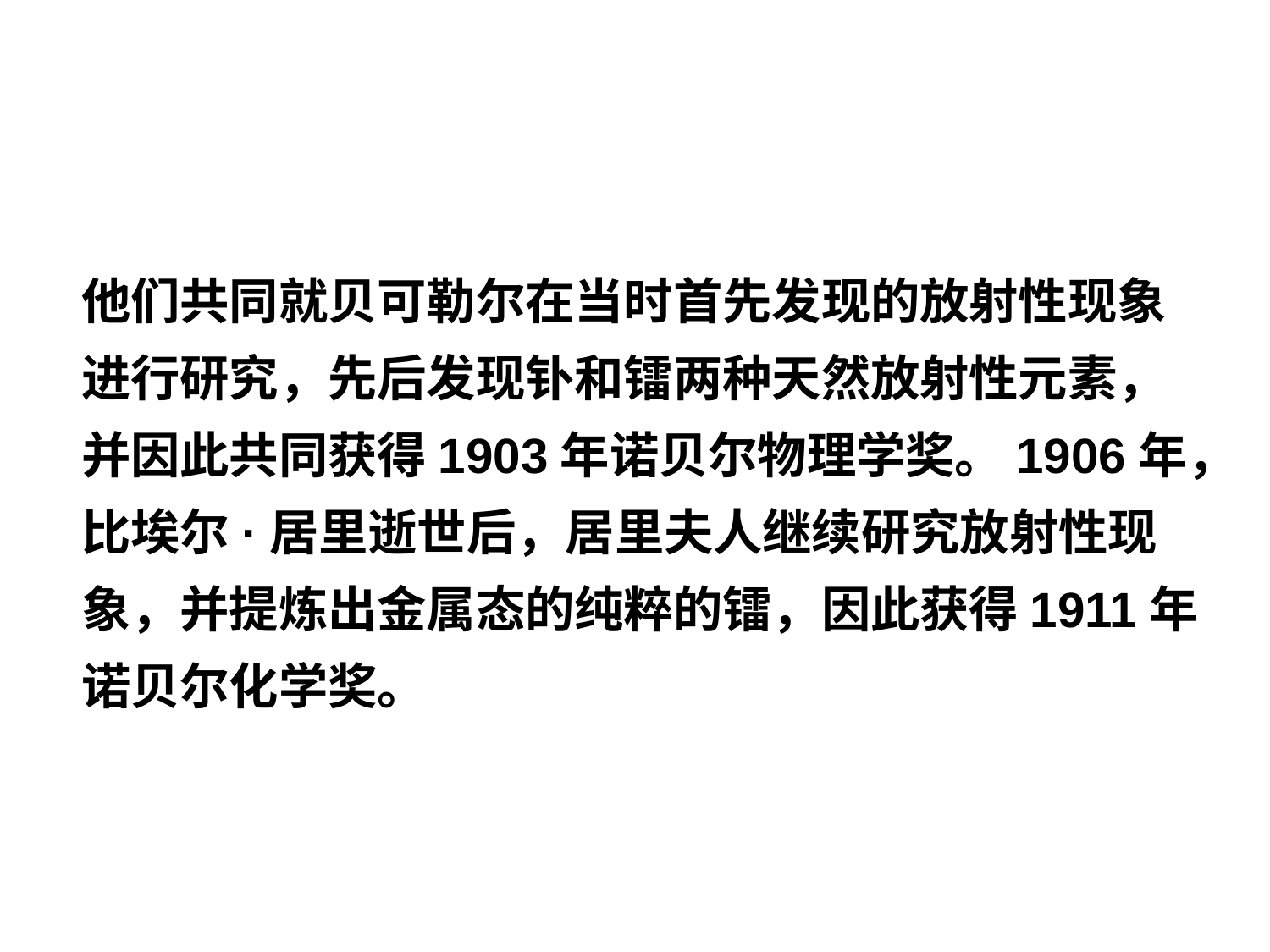

他们共同就贝可勒尔在当时首先发现的放射性现象进行研究，先后发现钋和镭两种天然放射性元素，并因此共同获得1903年诺贝尔物理学奖。1906年，比埃尔·居里逝世后，居里夫人继续研究放射性现象，并提炼出金属态的纯粹的镭，因此获得1911年诺贝尔化学奖。